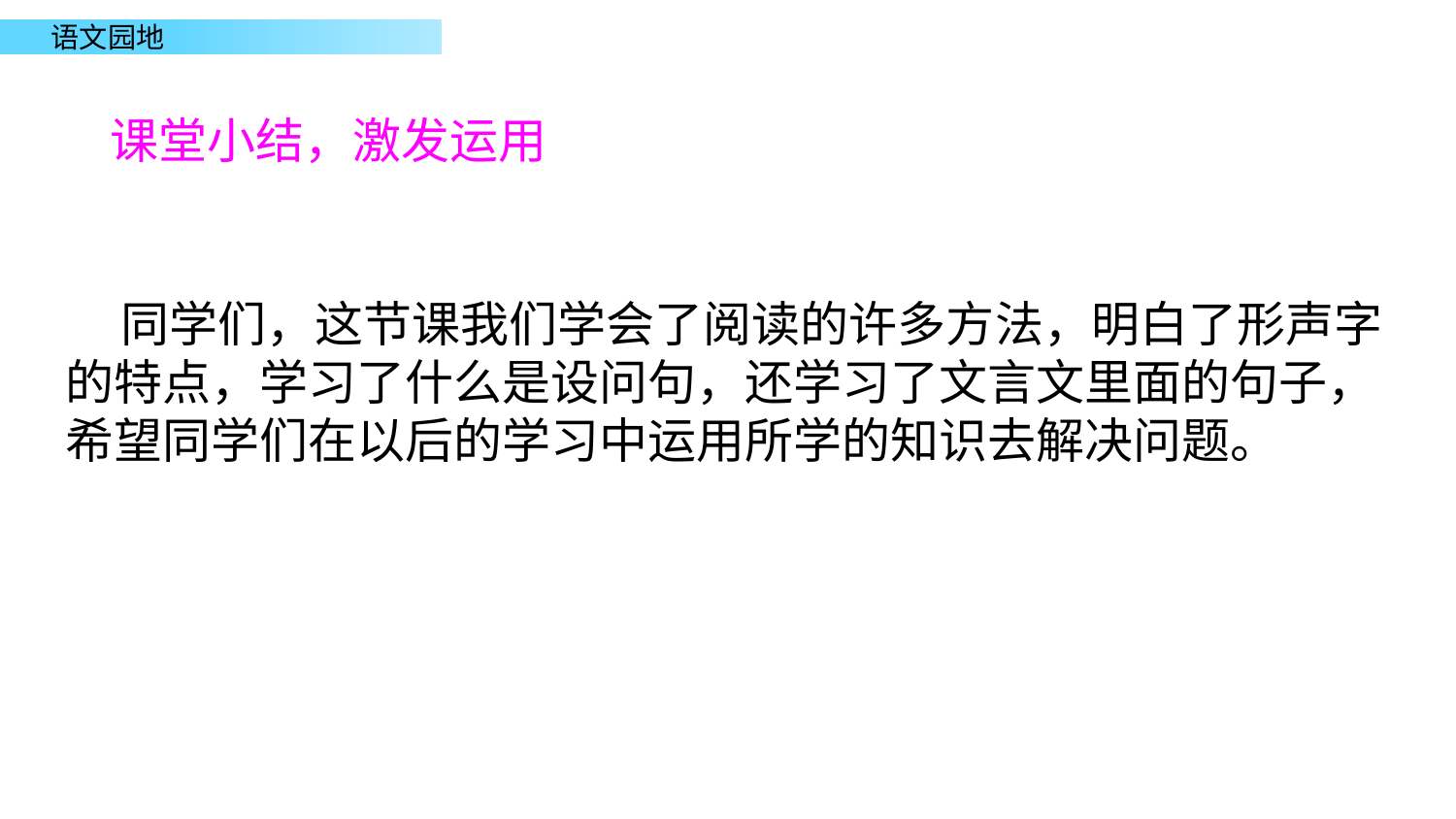

课堂小结，激发运用
    同学们，这节课我们学会了阅读的许多方法，明白了形声字的特点，学习了什么是设问句，还学习了文言文里面的句子，希望同学们在以后的学习中运用所学的知识去解决问题。